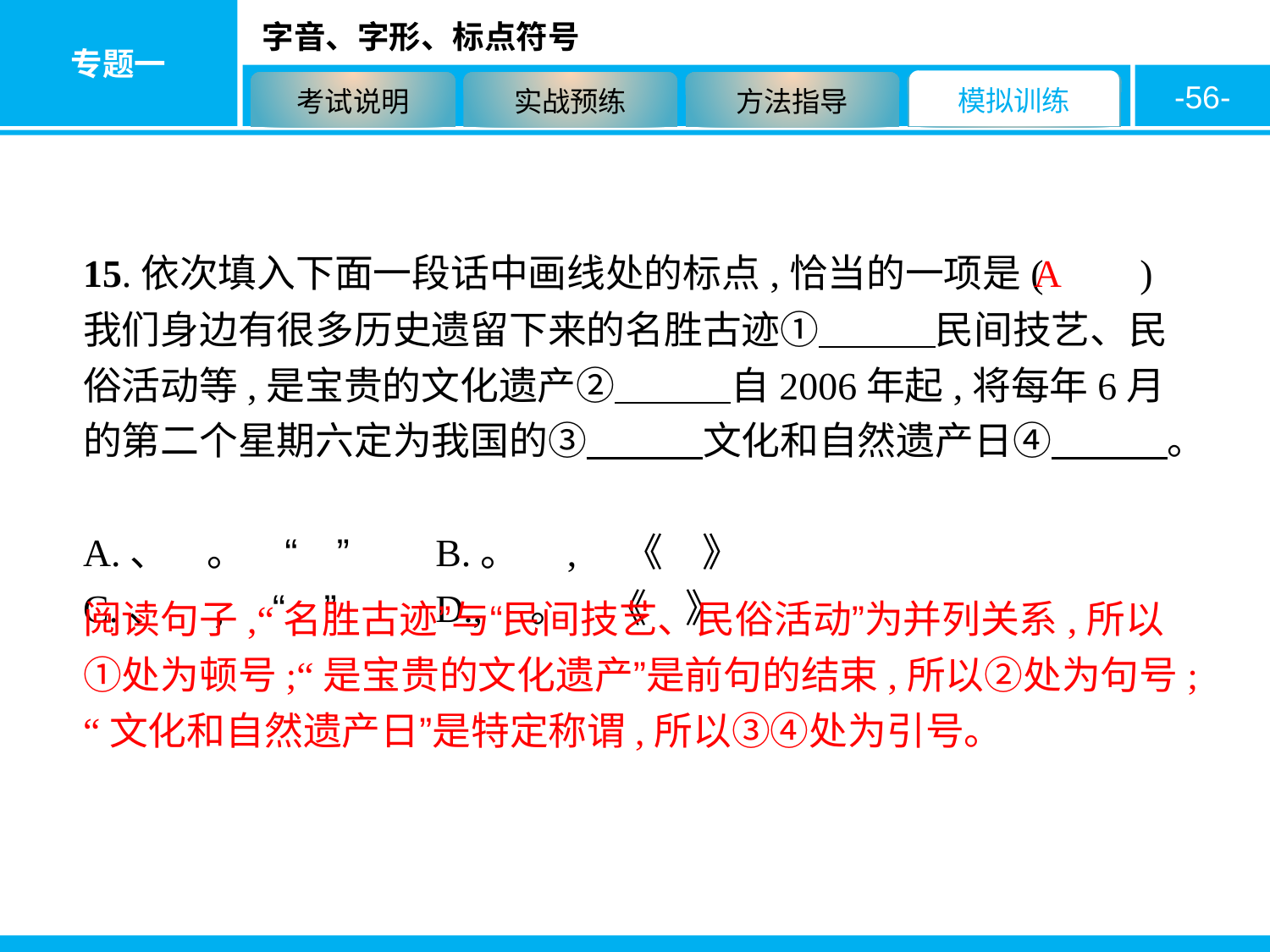

-56-
15.依次填入下面一段话中画线处的标点,恰当的一项是(　　)
我们身边有很多历史遗留下来的名胜古迹①　　　民间技艺、民俗活动等,是宝贵的文化遗产②　　　自2006年起,将每年6月的第二个星期六定为我国的③　　　文化和自然遗产日④　　　。
A.、　。　“　”　	B.。　,　《　》
C.、　,　“　”　	D.,　。　《　》
A
阅读句子,“名胜古迹”与“民间技艺、民俗活动”为并列关系,所以①处为顿号;“是宝贵的文化遗产”是前句的结束,所以②处为句号;“文化和自然遗产日”是特定称谓,所以③④处为引号。